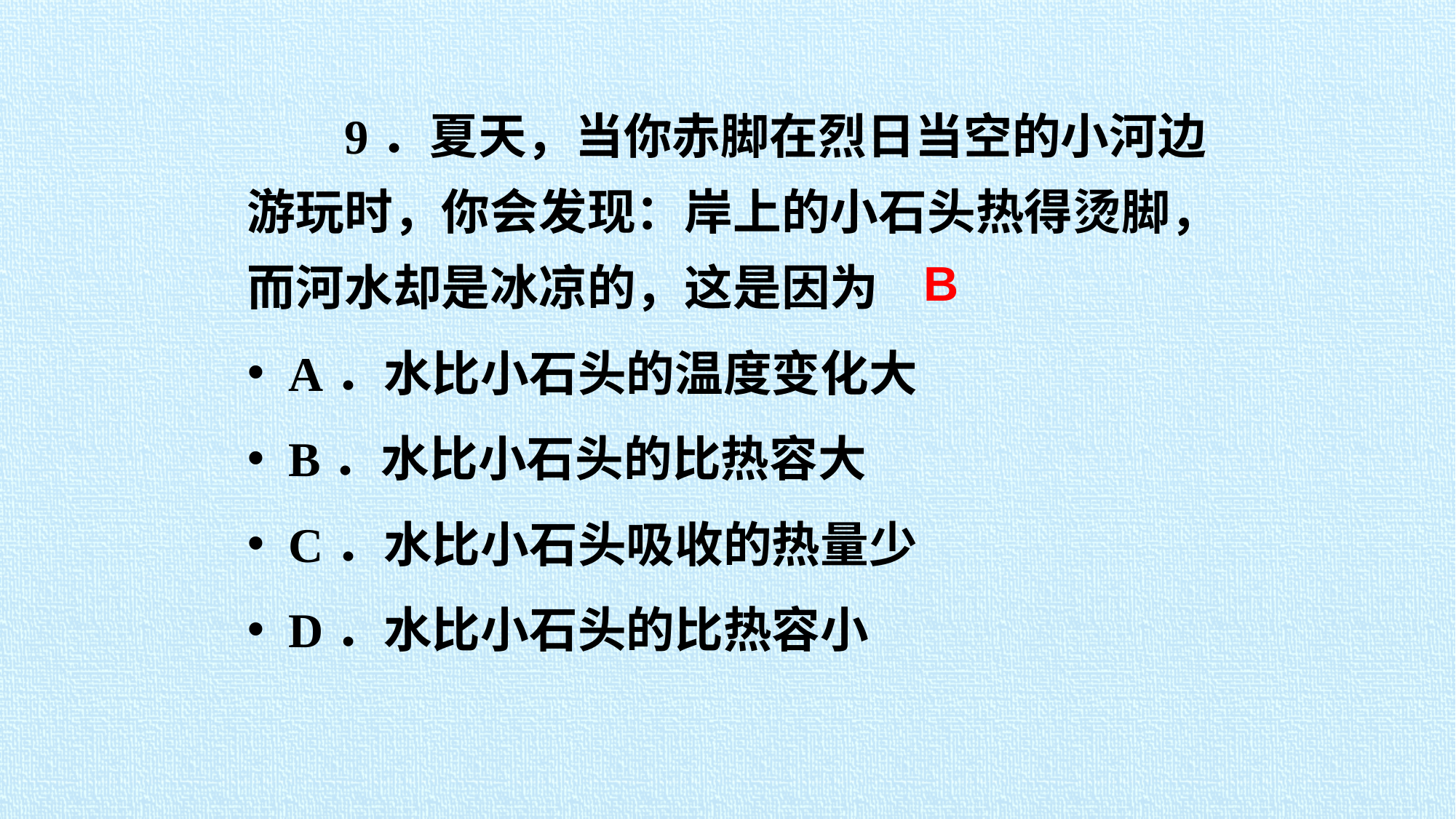

9．夏天，当你赤脚在烈日当空的小河边游玩时，你会发现：岸上的小石头热得烫脚，而河水却是冰凉的，这是因为
A．水比小石头的温度变化大
B．水比小石头的比热容大
C．水比小石头吸收的热量少
D．水比小石头的比热容小

B